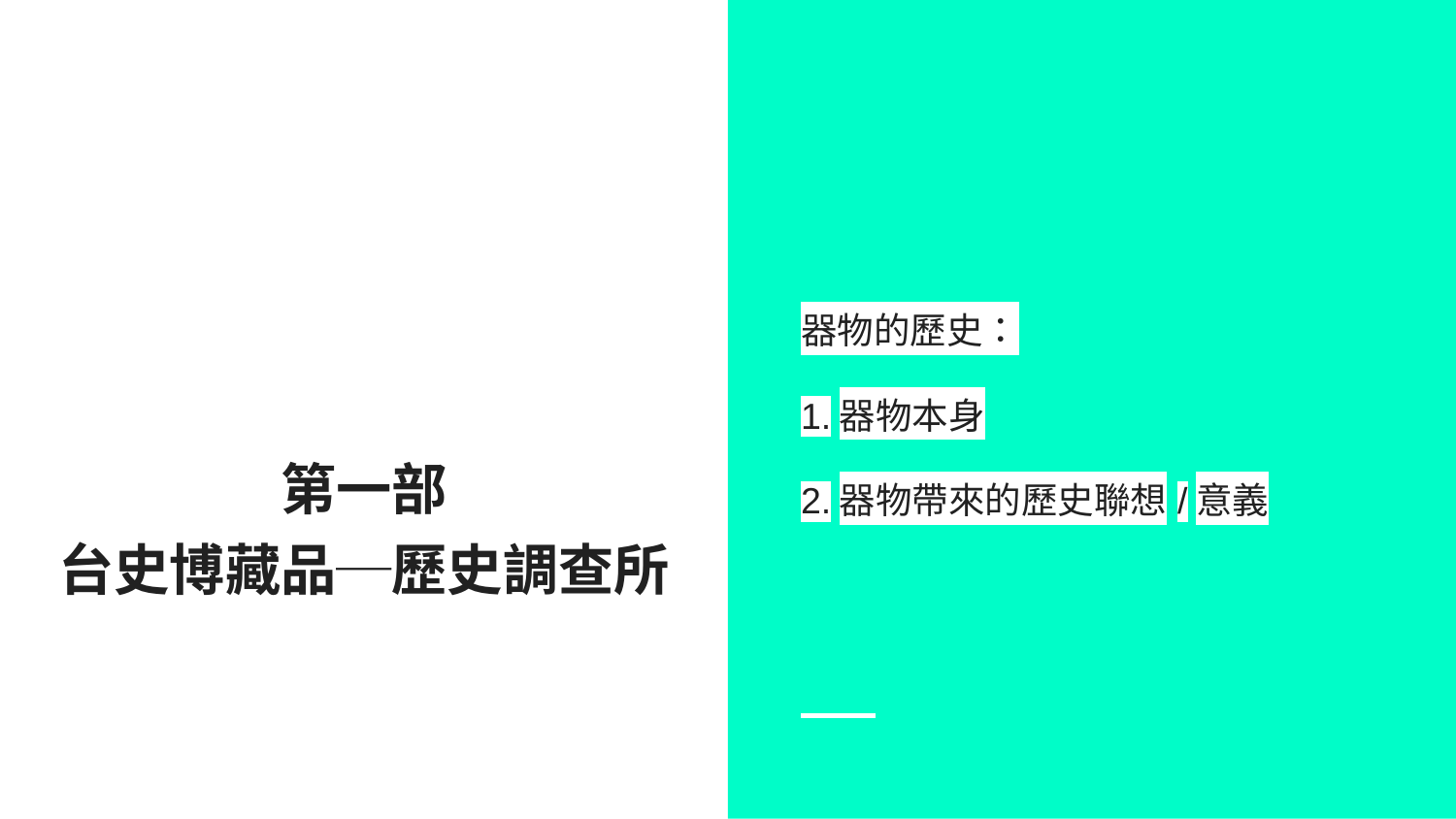

器物的歷史：
1.器物本身
2.器物帶來的歷史聯想/意義
# 第一部
台史博藏品─歷史調查所